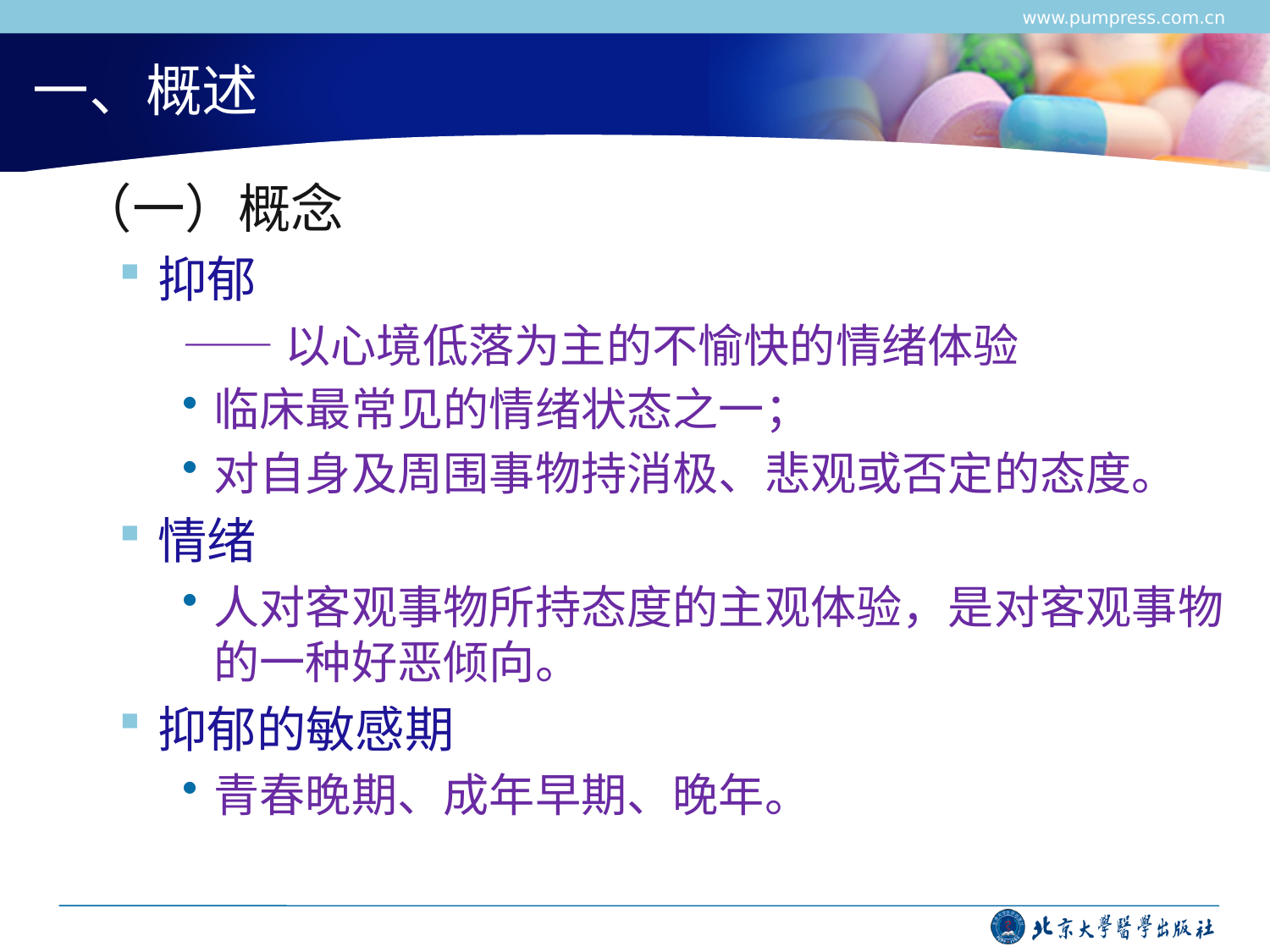

www.pumpress.com.cn
# 一、概述
 （一）概念
抑郁
——以心境低落为主的不愉快的情绪体验
临床最常见的情绪状态之一；
对自身及周围事物持消极、悲观或否定的态度。
情绪
人对客观事物所持态度的主观体验，是对客观事物的一种好恶倾向。
抑郁的敏感期
青春晚期、成年早期、晚年。